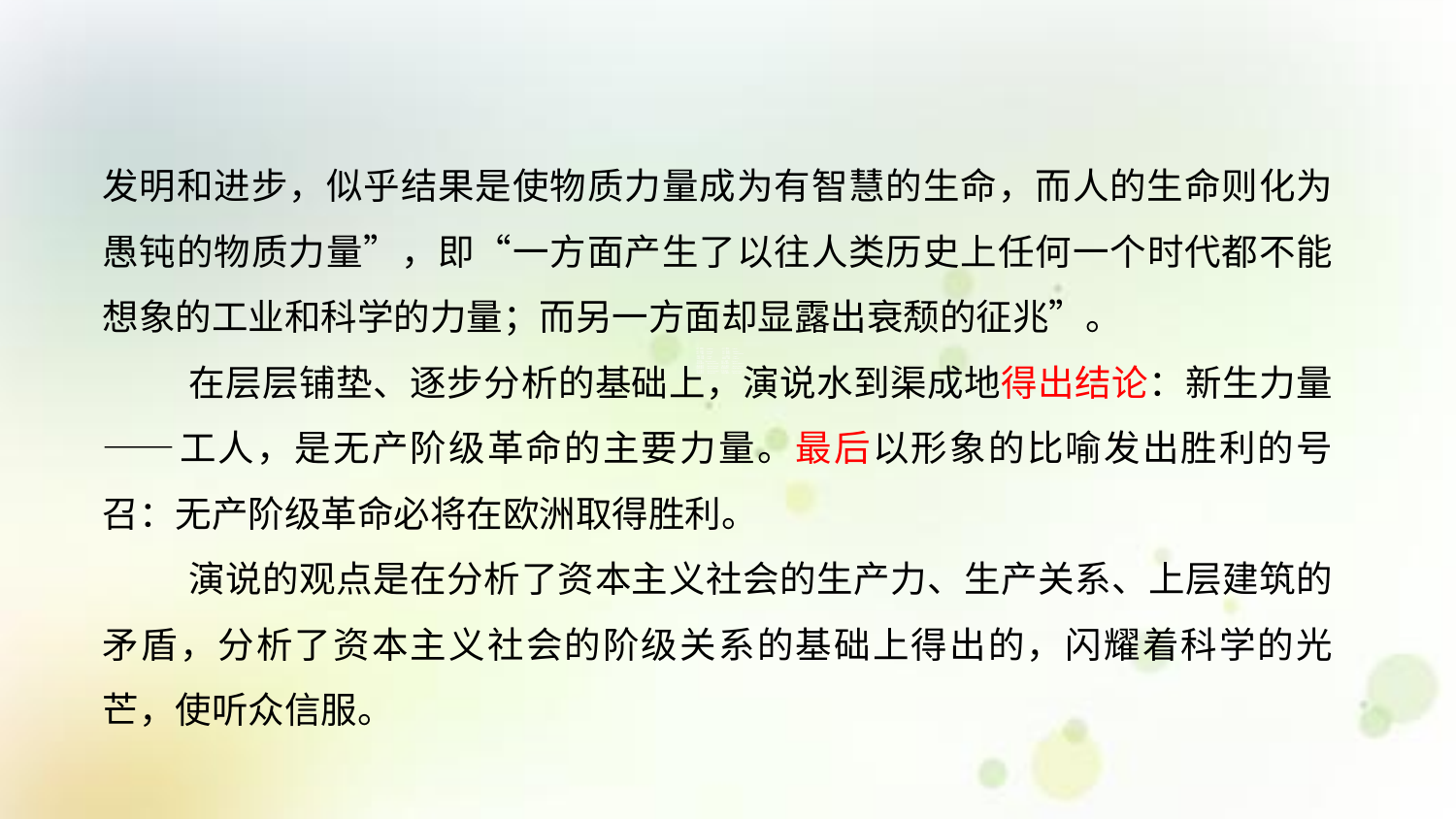

发明和进步，似乎结果是使物质力量成为有智慧的生命，而人的生命则化为愚钝的物质力量”，即“一方面产生了以往人类历史上任何一个时代都不能想象的工业和科学的力量；而另一方面却显露出衰颓的征兆”。
在层层铺垫、逐步分析的基础上，演说水到渠成地得出结论：新生力量——工人，是无产阶级革命的主要力量。最后以形象的比喻发出胜利的号召：无产阶级革命必将在欧洲取得胜利。
演说的观点是在分析了资本主义社会的生产力、生产关系、上层建筑的矛盾，分析了资本主义社会的阶级关系的基础上得出的，闪耀着科学的光芒，使听众信服。